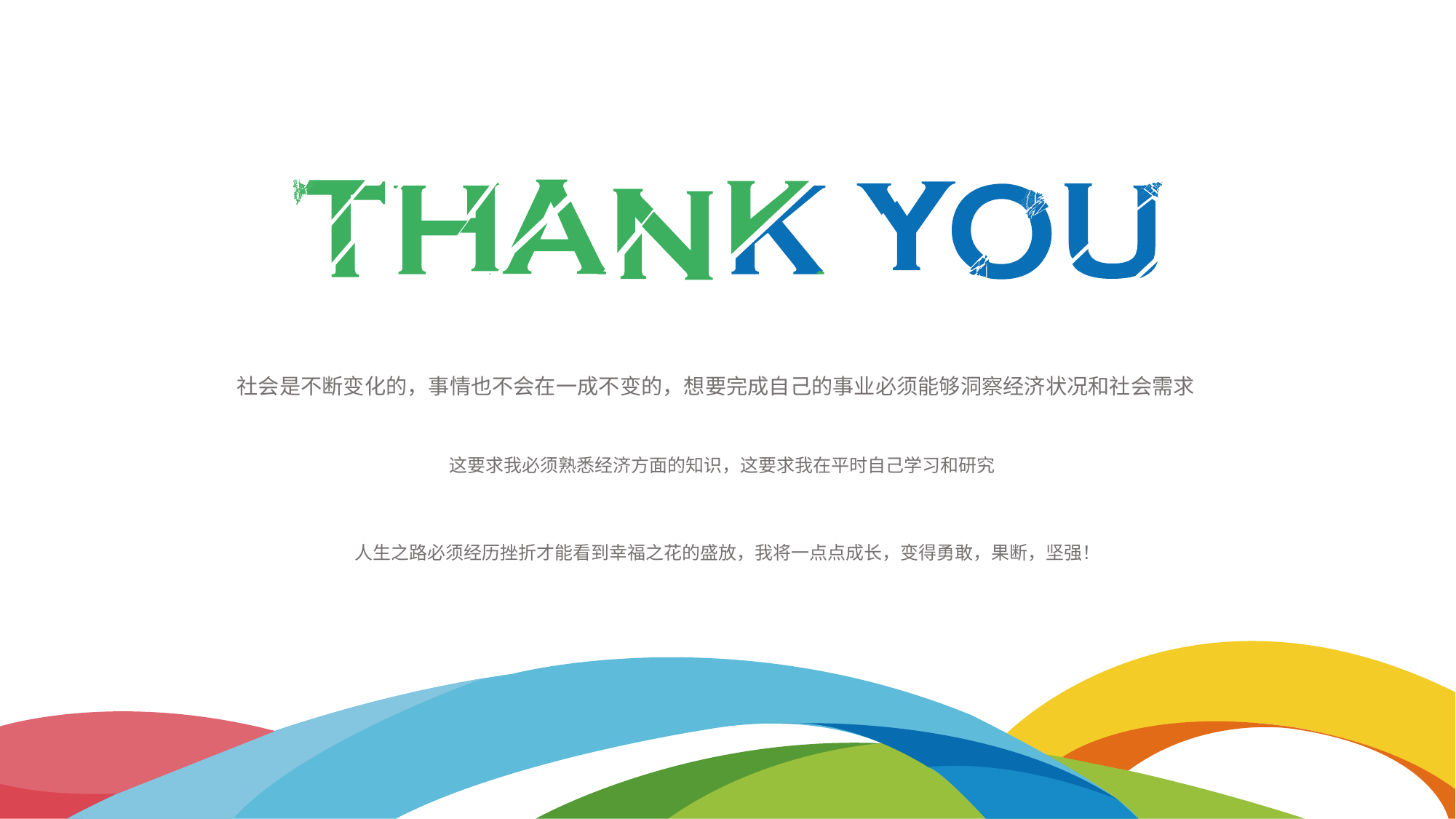

社会是不断变化的，事情也不会在一成不变的，想要完成自己的事业必须能够洞察经济状况和社会需求
这要求我必须熟悉经济方面的知识，这要求我在平时自己学习和研究
人生之路必须经历挫折才能看到幸福之花的盛放，我将一点点成长，变得勇敢，果断，坚强！